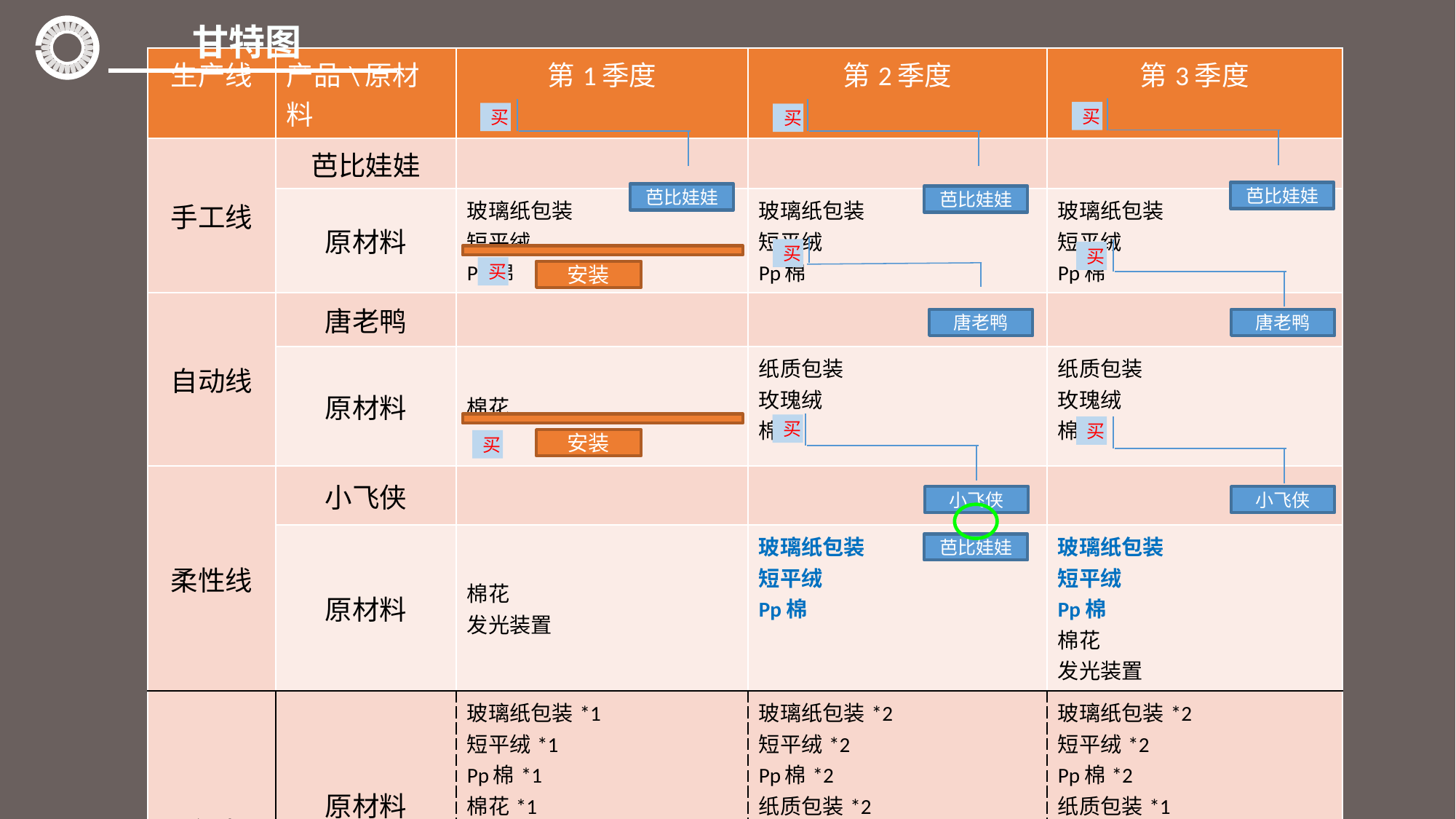

甘特图
| 生产线 | 产品\原材料 | 第1季度 | 第2季度 | 第3季度 |
| --- | --- | --- | --- | --- |
| 手工线 | 芭比娃娃 |  |  |  |
|  | 原材料 | 玻璃纸包装 短平绒 Pp棉 | 玻璃纸包装 短平绒 Pp棉 | 玻璃纸包装 短平绒 Pp棉 |
| 自动线 | 唐老鸭 |  |  |  |
|  | 原材料 | 棉花 | 纸质包装 玫瑰绒 棉花 | 纸质包装 玫瑰绒 棉花 |
| 柔性线 | 小飞侠 |  |  |  |
|  | 原材料 | 棉花 发光装置 | 玻璃纸包装 短平绒 Pp棉 | 玻璃纸包装 短平绒 Pp棉 棉花 发光装置 |
| 合计 | 原材料 | 玻璃纸包装\*1 短平绒\*1 Pp棉\*1 棉花\*1 发光装置\*1 | 玻璃纸包装\*2 短平绒\*2 Pp棉\*2 纸质包装\*2 玫瑰绒\*1 棉花\*1 | 玻璃纸包装\*2 短平绒\*2 Pp棉\*2 纸质包装\*1 玫瑰绒\*1 棉花\*2 发光装置\*1 |
|  | 产品 | 芭比娃娃\*3 | 唐老鸭\*2 | 小飞侠\*2 |
买
芭比娃娃
买
芭比娃娃
买
芭比娃娃

买
买
买
安装
唐老鸭
唐老鸭

买
买
安装
买
小飞侠
小飞侠
芭比娃娃